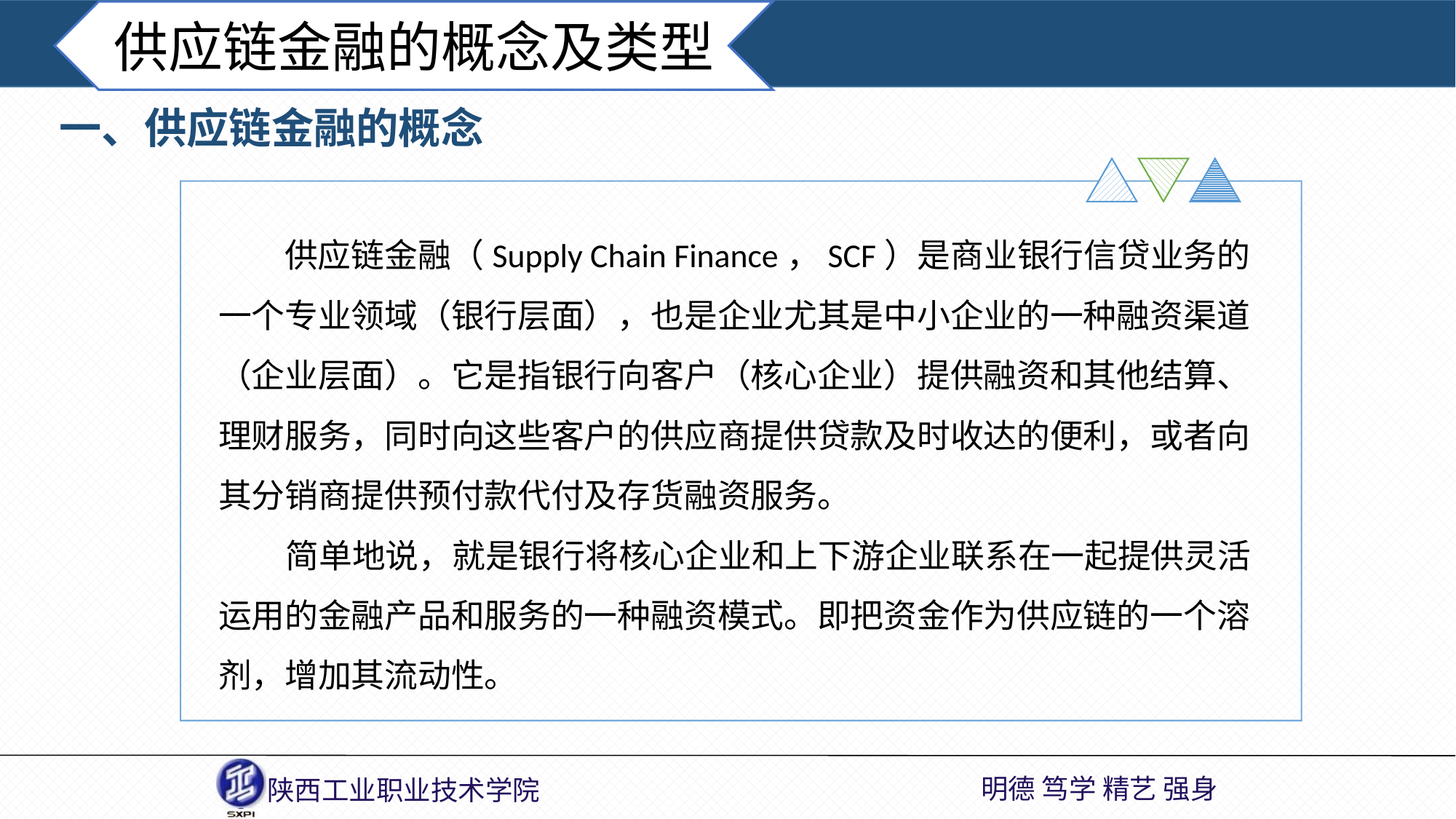

供应链金融的概念及类型

一、供应链金融的概念

      供应链金融（Supply Chain Finance，SCF）是商业银行信贷业务的一个专业领域（银行层面），也是企业尤其是中小企业的一种融资渠道（企业层面）。它是指银行向客户（核心企业）提供融资和其他结算、理财服务，同时向这些客户的供应商提供贷款及时收达的便利，或者向其分销商提供预付款代付及存货融资服务。
        简单地说，就是银行将核心企业和上下游企业联系在一起提供灵活运用的金融产品和服务的一种融资模式。即把资金作为供应链的一个溶剂，增加其流动性。